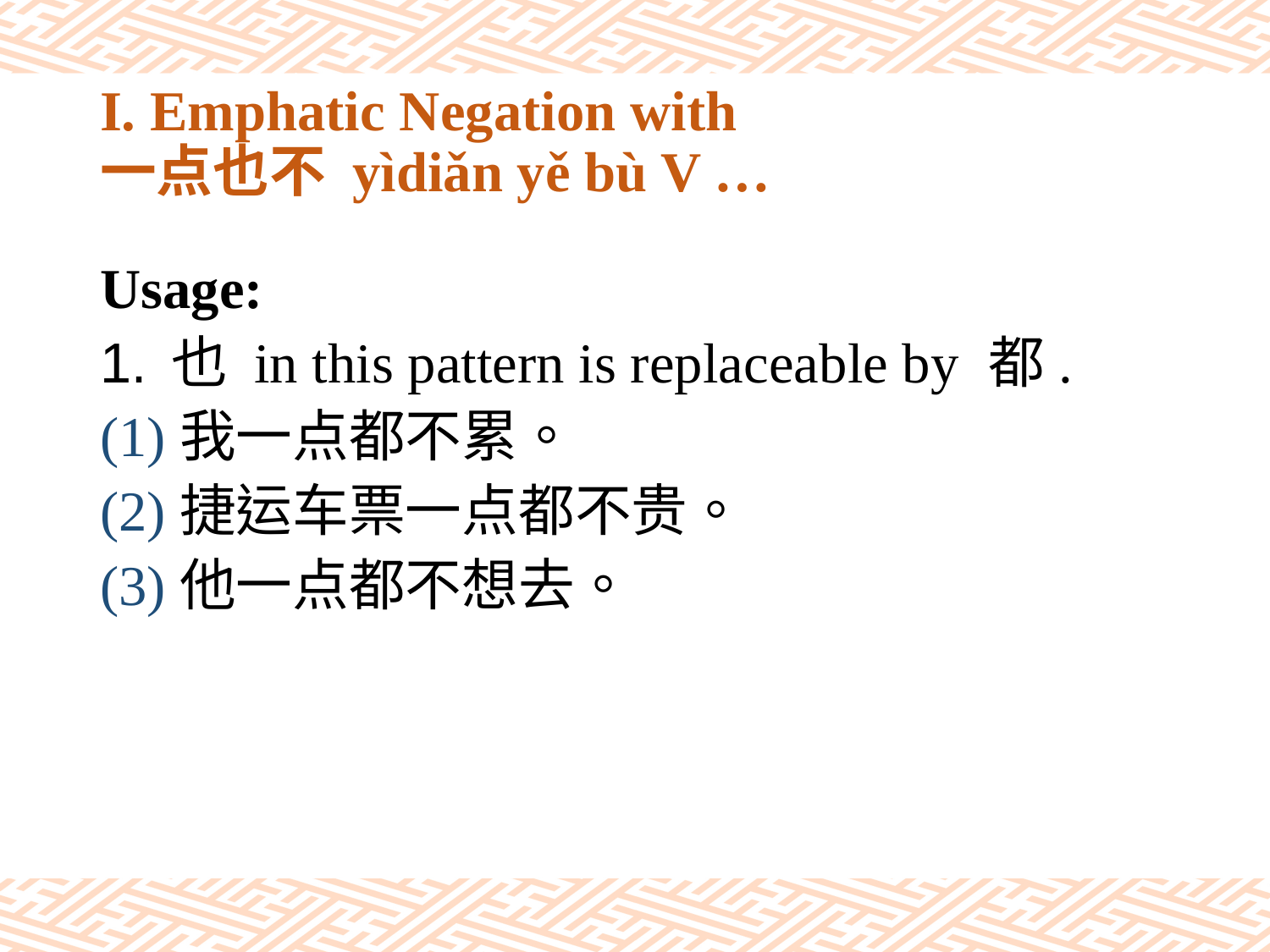

# I. Emphatic Negation with 一点也不 yìdiǎn yě bù V …
Usage:
也 in this pattern is replaceable by 都.
(1)我一点都不累。
(2)捷运车票一点都不贵。
(3)他一点都不想去。